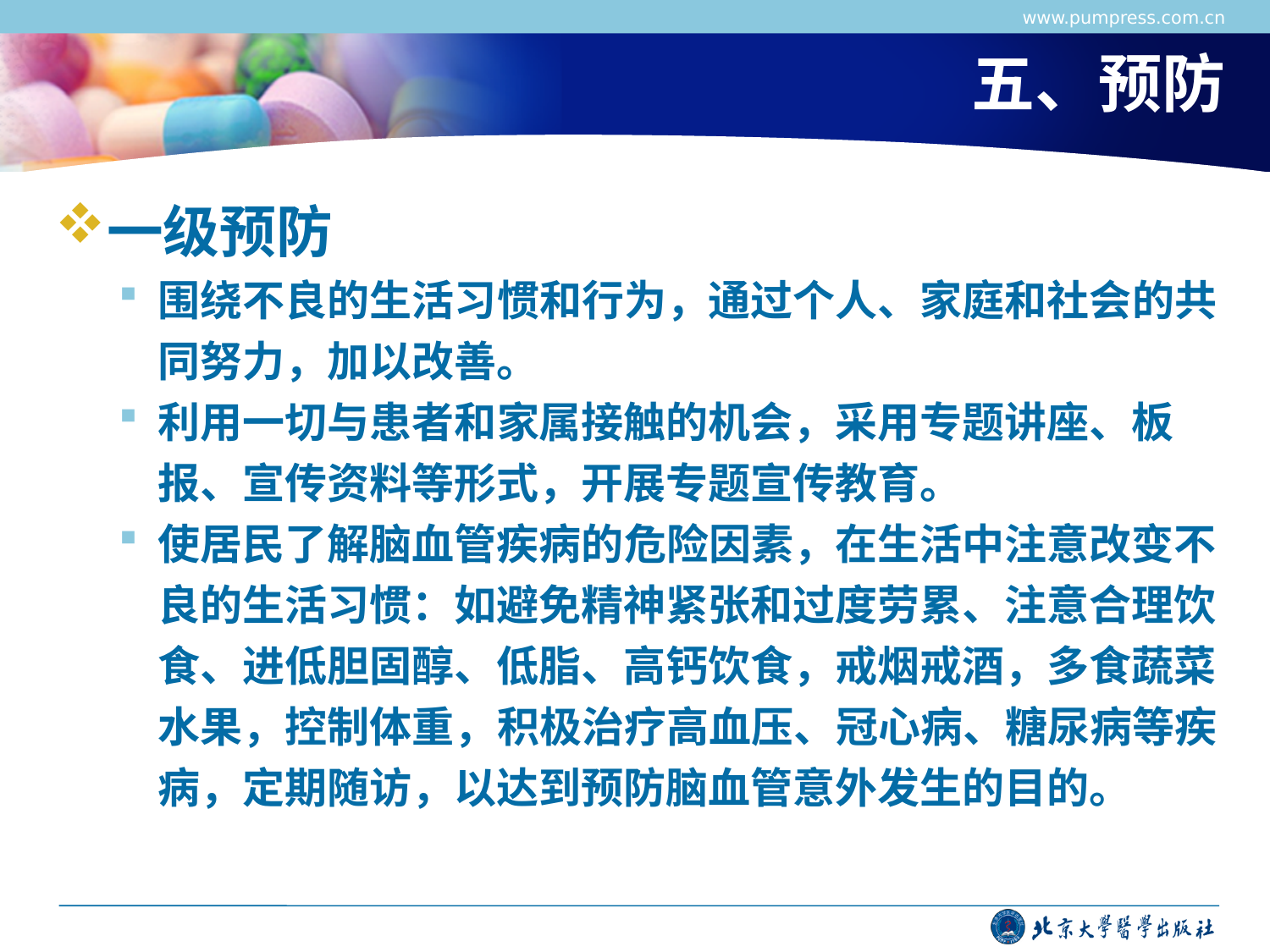

www.pumpress.com.cn
# 五、预防
一级预防
围绕不良的生活习惯和行为，通过个人、家庭和社会的共同努力，加以改善。
利用一切与患者和家属接触的机会，采用专题讲座、板报、宣传资料等形式，开展专题宣传教育。
使居民了解脑血管疾病的危险因素，在生活中注意改变不良的生活习惯：如避免精神紧张和过度劳累、注意合理饮食、进低胆固醇、低脂、高钙饮食，戒烟戒酒，多食蔬菜水果，控制体重，积极治疗高血压、冠心病、糖尿病等疾病，定期随访，以达到预防脑血管意外发生的目的。